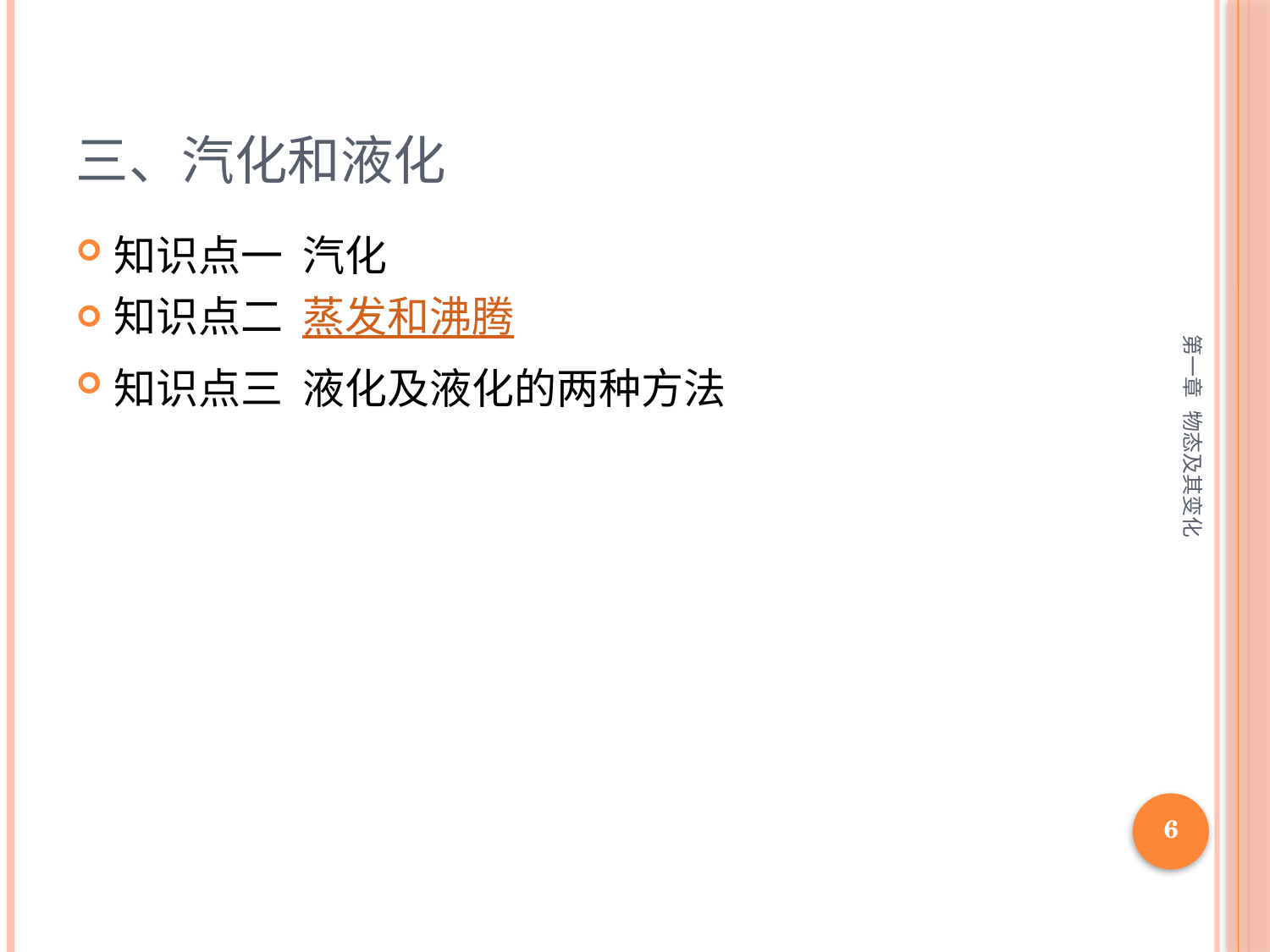

# 三、汽化和液化
知识点一  汽化
知识点二  蒸发和沸腾
知识点三  液化及液化的两种方法
第一章  物态及其变化
6